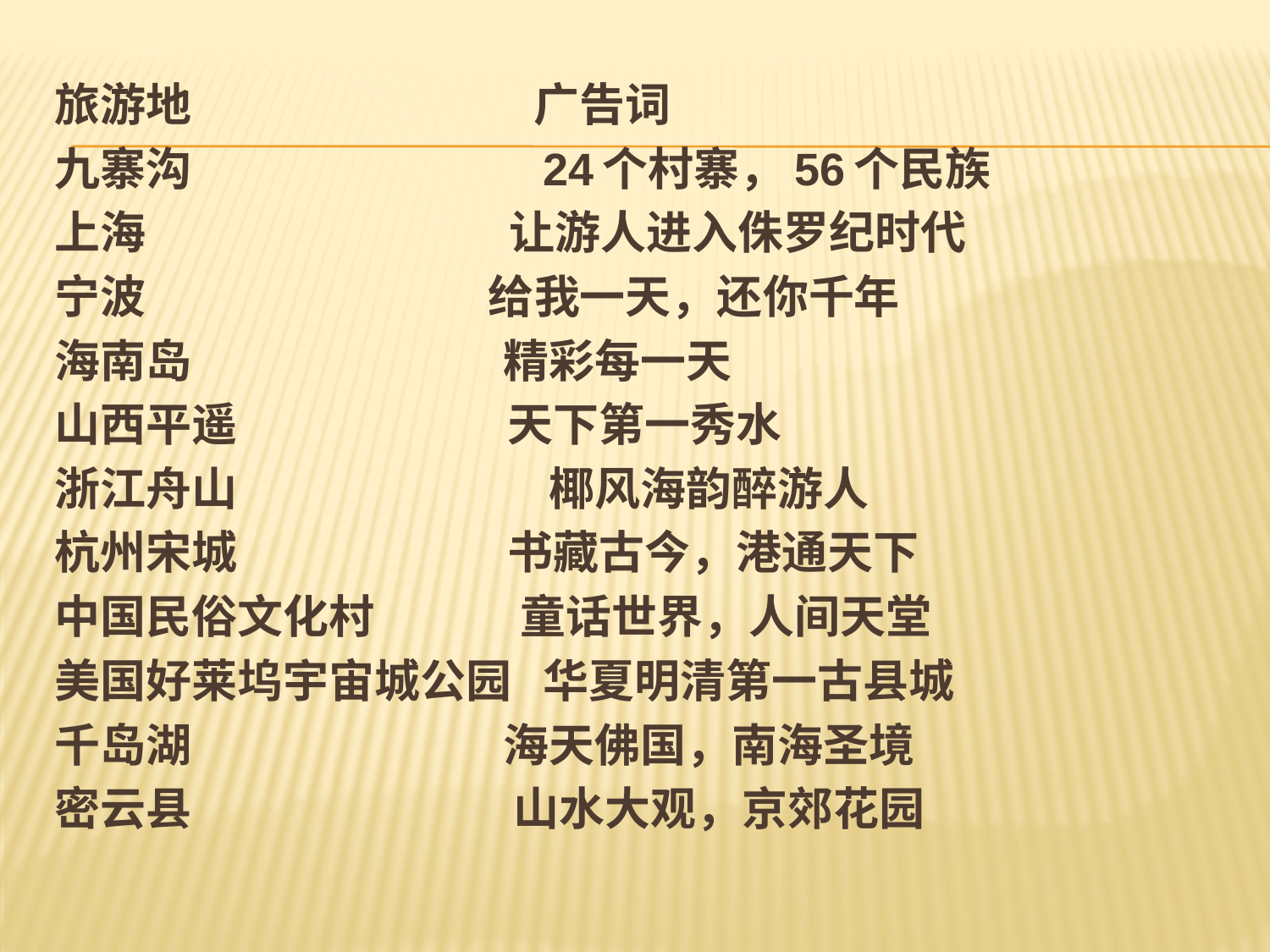

#
旅游地                                 广告词
九寨沟                                 24个村寨，56个民族
上海                                   让游人进入侏罗纪时代
宁波                                 给我一天，还你千年
海南岛                              精彩每一天
山西平遥                          天下第一秀水
浙江舟山                              椰风海韵醉游人
杭州宋城                          书藏古今，港通天下
中国民俗文化村              童话世界，人间天堂
美国好莱坞宇宙城公园   华夏明清第一古县城
千岛湖                              海天佛国，南海圣境
密云县                               山水大观，京郊花园